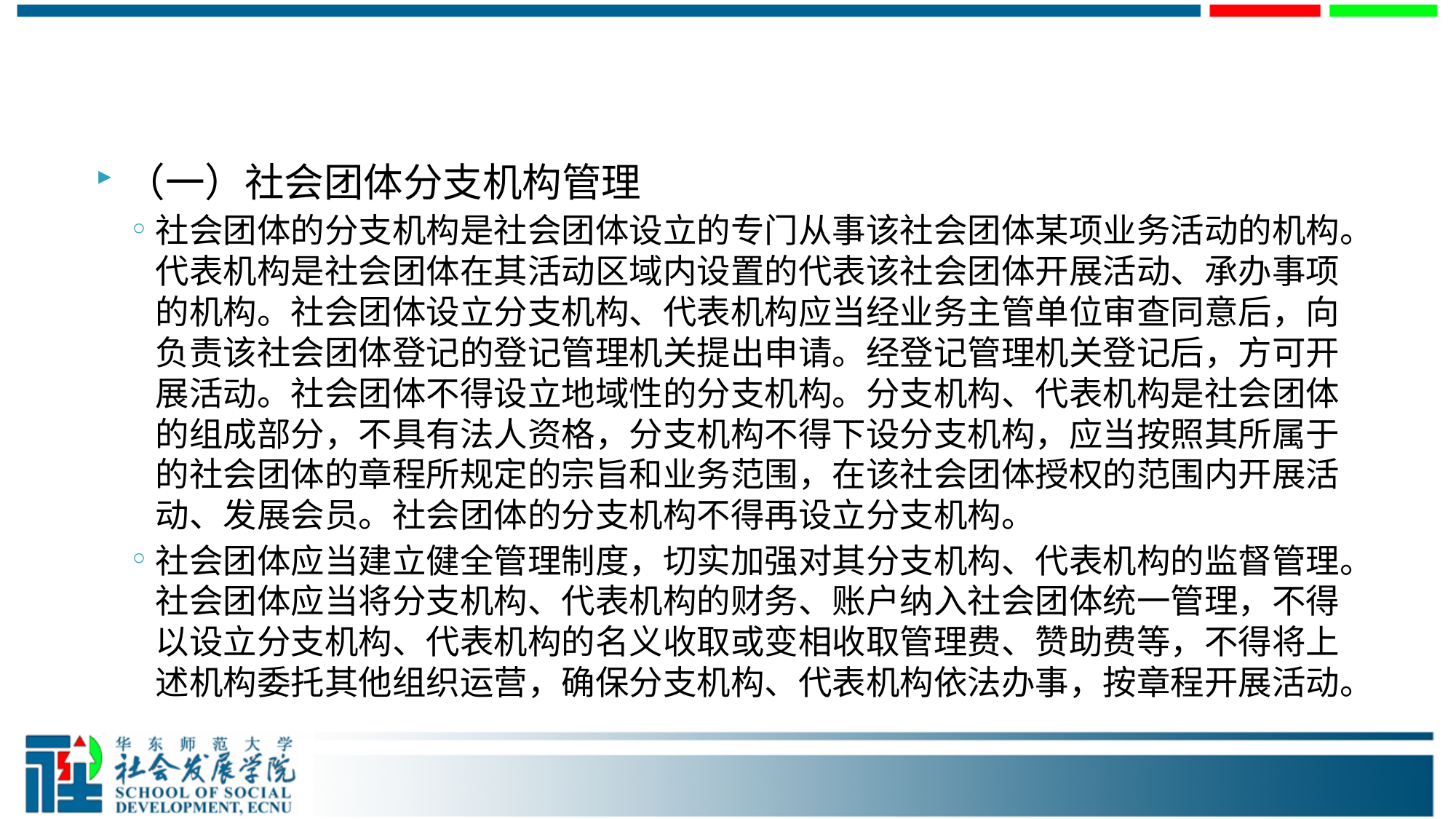

#
（一）社会团体分支机构管理
社会团体的分支机构是社会团体设立的专门从事该社会团体某项业务活动的机构。代表机构是社会团体在其活动区域内设置的代表该社会团体开展活动、承办事项的机构。社会团体设立分支机构、代表机构应当经业务主管单位审查同意后，向负责该社会团体登记的登记管理机关提出申请。经登记管理机关登记后，方可开展活动。社会团体不得设立地域性的分支机构。分支机构、代表机构是社会团体的组成部分，不具有法人资格，分支机构不得下设分支机构，应当按照其所属于的社会团体的章程所规定的宗旨和业务范围，在该社会团体授权的范围内开展活动、发展会员。社会团体的分支机构不得再设立分支机构。
社会团体应当建立健全管理制度，切实加强对其分支机构、代表机构的监督管理。社会团体应当将分支机构、代表机构的财务、账户纳入社会团体统一管理，不得以设立分支机构、代表机构的名义收取或变相收取管理费、赞助费等，不得将上述机构委托其他组织运营，确保分支机构、代表机构依法办事，按章程开展活动。